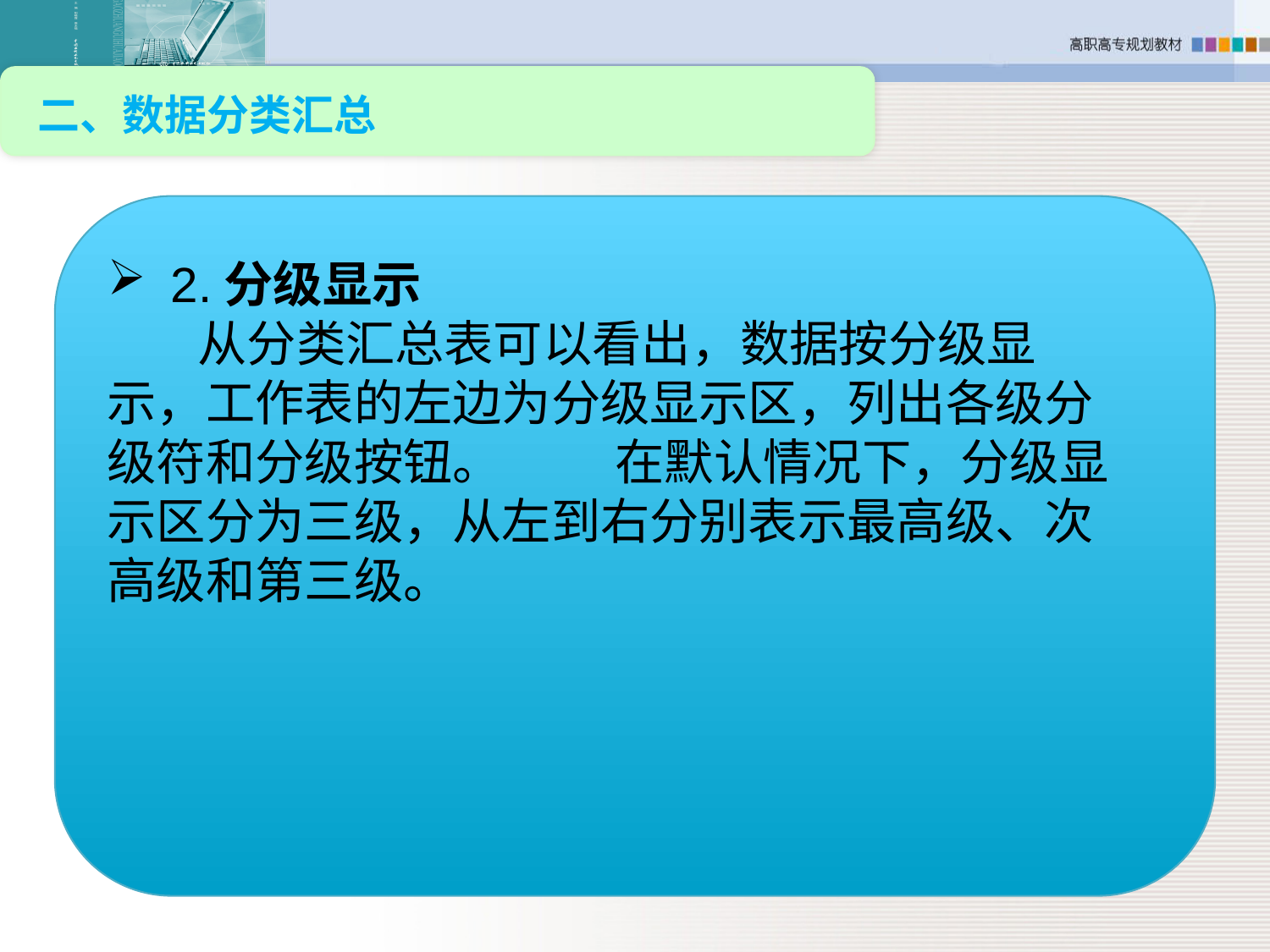

二、数据分类汇总

2.分级显示
       从分类汇总表可以看出，数据按分级显示，工作表的左边为分级显示区，列出各级分级符和分级按钮。	在默认情况下，分级显示区分为三级，从左到右分别表示最高级、次高级和第三级。